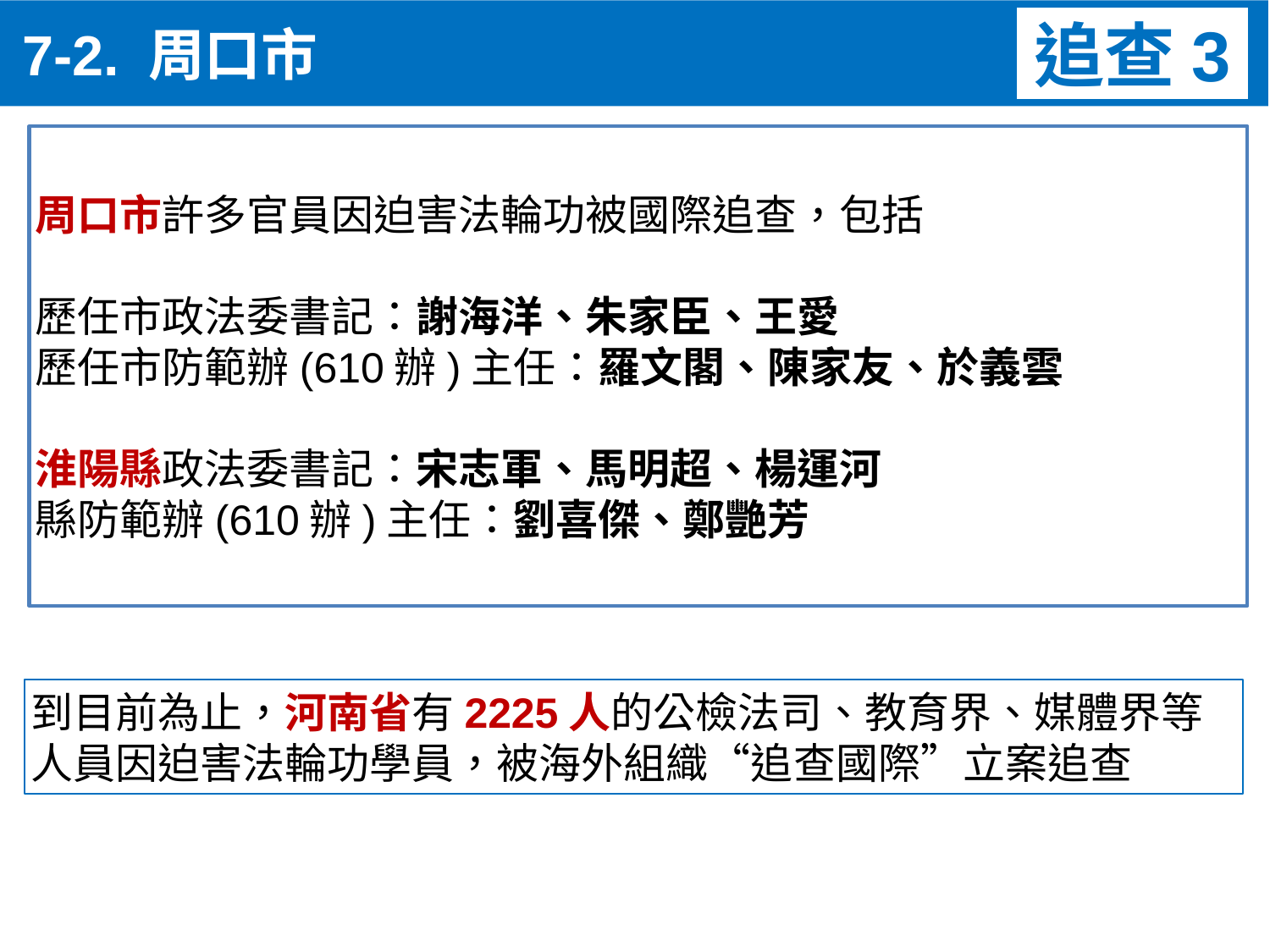

追查3

 7-2. 周口市

周口市許多官員因迫害法輪功被國際追查，包括

歷任市政法委書記：謝海洋、朱家臣、王愛
歷任市防範辦(610辦)主任：羅文閣、陳家友、於義雲

淮陽縣政法委書記：宋志軍、馬明超、楊運河
縣防範辦(610辦)主任：劉喜傑、鄭艷芳
到目前為止，河南省有2225人的公檢法司、教育界、媒體界等人員因迫害法輪功學員，被海外組織“追查國際”立案追查